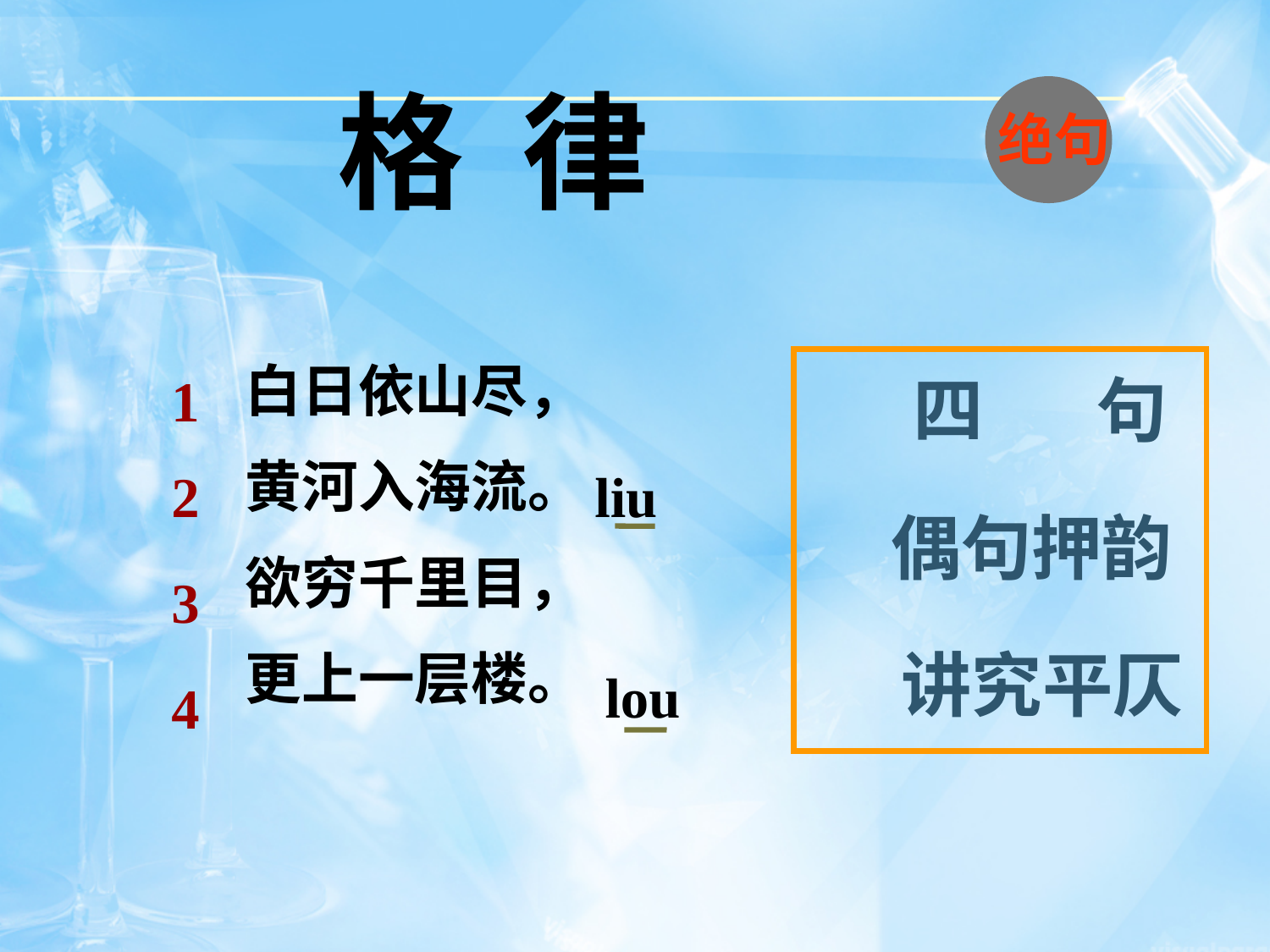

格  律

绝句
白日依山尽，
黄河入海流。
欲穷千里目，
更上一层楼。

1
 四       句
2
liu
偶句押韵

3
讲究平仄
lou
4